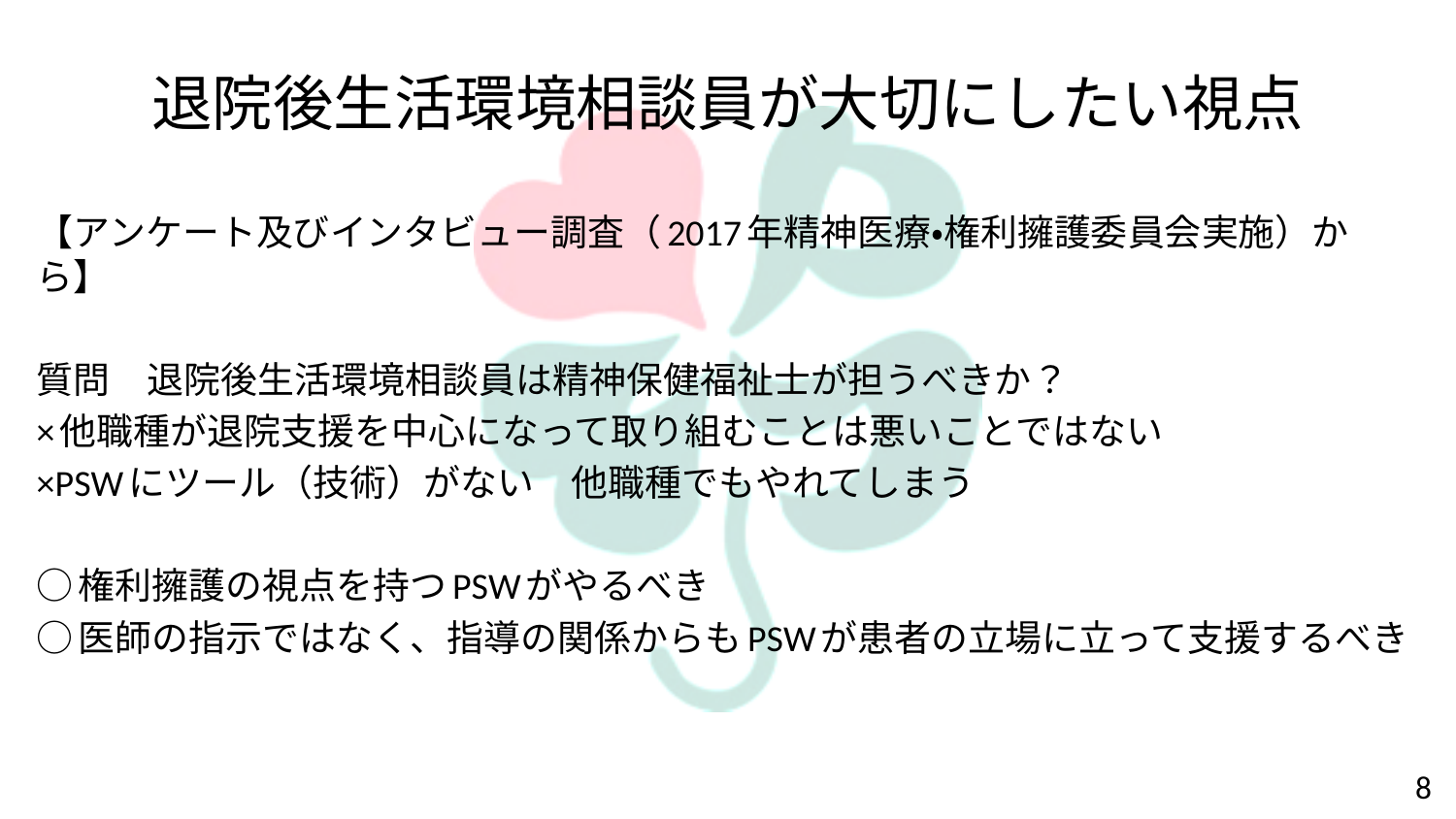

# 退院後生活環境相談員が大切にしたい視点
【アンケート及びインタビュー調査（2017年精神医療・権利擁護委員会実施）から】

質問　退院後生活環境相談員は精神保健福祉士が担うべきか？
×他職種が退院支援を中心になって取り組むことは悪いことではない
×PSWにツール（技術）がない　他職種でもやれてしまう

○権利擁護の視点を持つPSWがやるべき
○医師の指示ではなく、指導の関係からもPSWが患者の立場に立って支援するべき

8